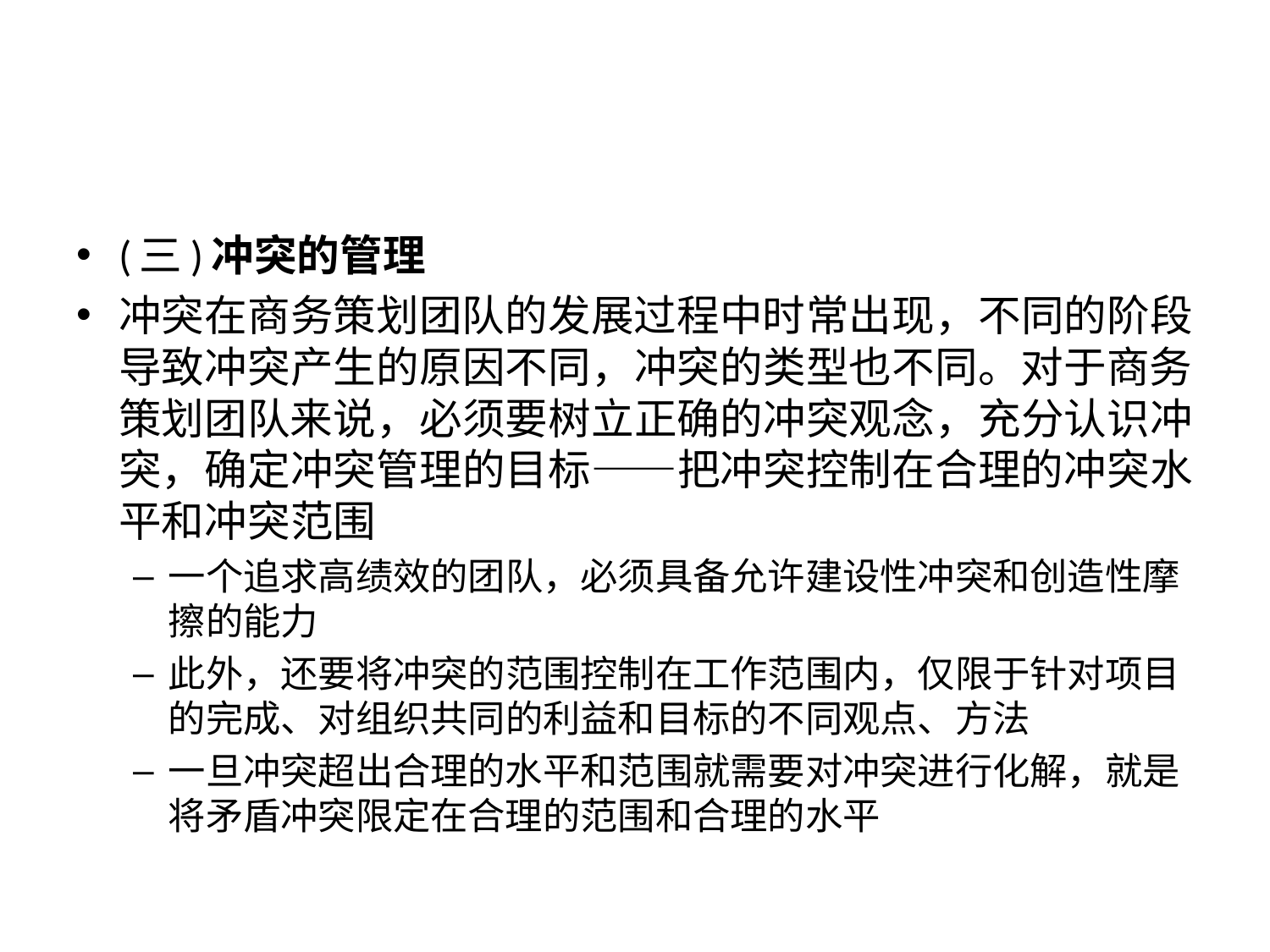

#
(三)冲突的管理
冲突在商务策划团队的发展过程中时常出现，不同的阶段导致冲突产生的原因不同，冲突的类型也不同。对于商务策划团队来说，必须要树立正确的冲突观念，充分认识冲突，确定冲突管理的目标——把冲突控制在合理的冲突水平和冲突范围
一个追求高绩效的团队，必须具备允许建设性冲突和创造性摩擦的能力
此外，还要将冲突的范围控制在工作范围内，仅限于针对项目的完成、对组织共同的利益和目标的不同观点、方法
一旦冲突超出合理的水平和范围就需要对冲突进行化解，就是将矛盾冲突限定在合理的范围和合理的水平